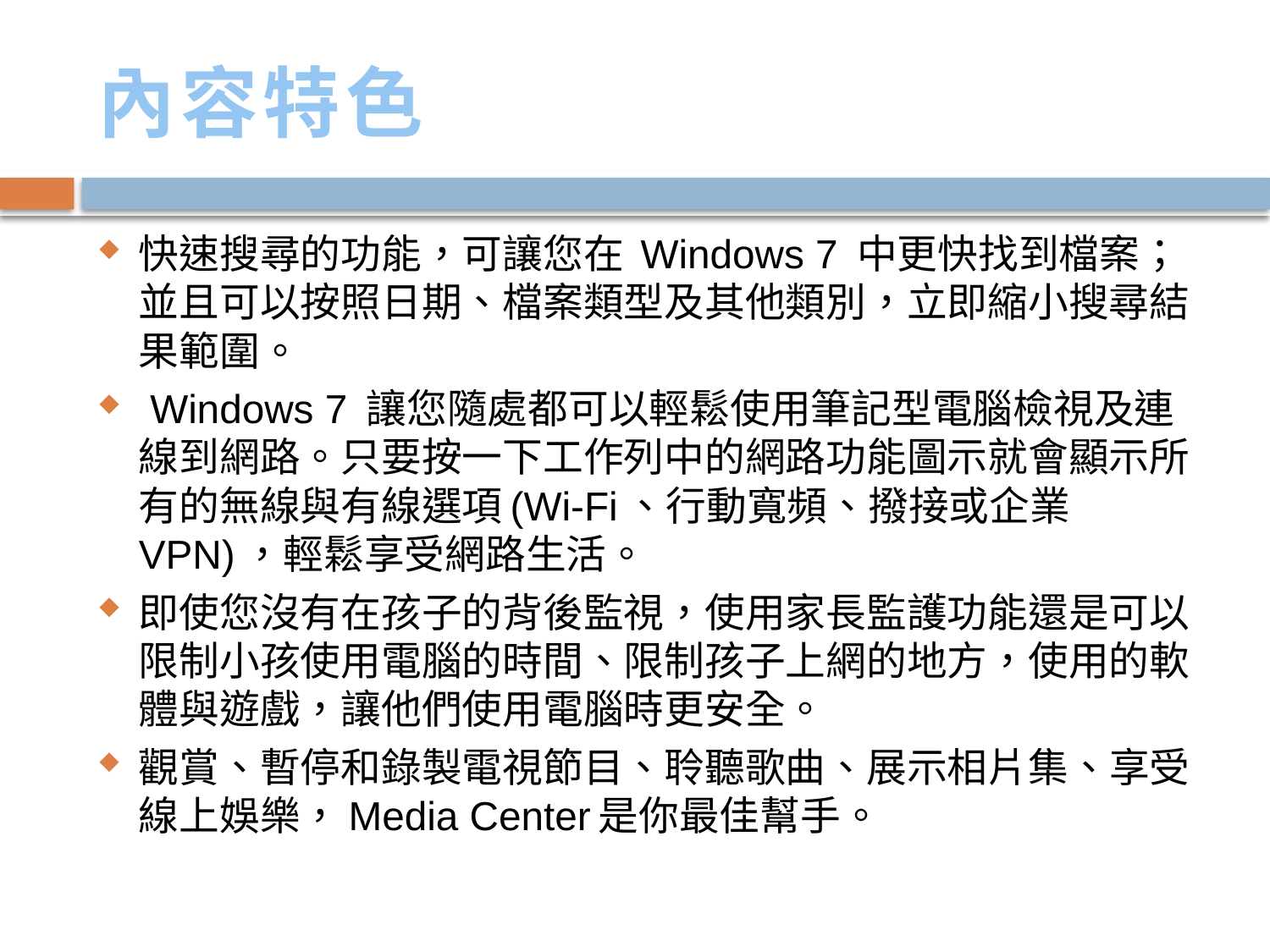

# 內容特色
快速搜尋的功能，可讓您在 Windows 7 中更快找到檔案；並且可以按照日期、檔案類型及其他類別，立即縮小搜尋結果範圍。
 Windows 7 讓您隨處都可以輕鬆使用筆記型電腦檢視及連線到網路。只要按一下工作列中的網路功能圖示就會顯示所有的無線與有線選項(Wi-Fi、行動寬頻、撥接或企業 VPN)，輕鬆享受網路生活。
即使您沒有在孩子的背後監視，使用家長監護功能還是可以限制小孩使用電腦的時間、限制孩子上網的地方，使用的軟體與遊戲，讓他們使用電腦時更安全。
觀賞、暫停和錄製電視節目、聆聽歌曲、展示相片集、享受線上娛樂，Media Center是你最佳幫手。